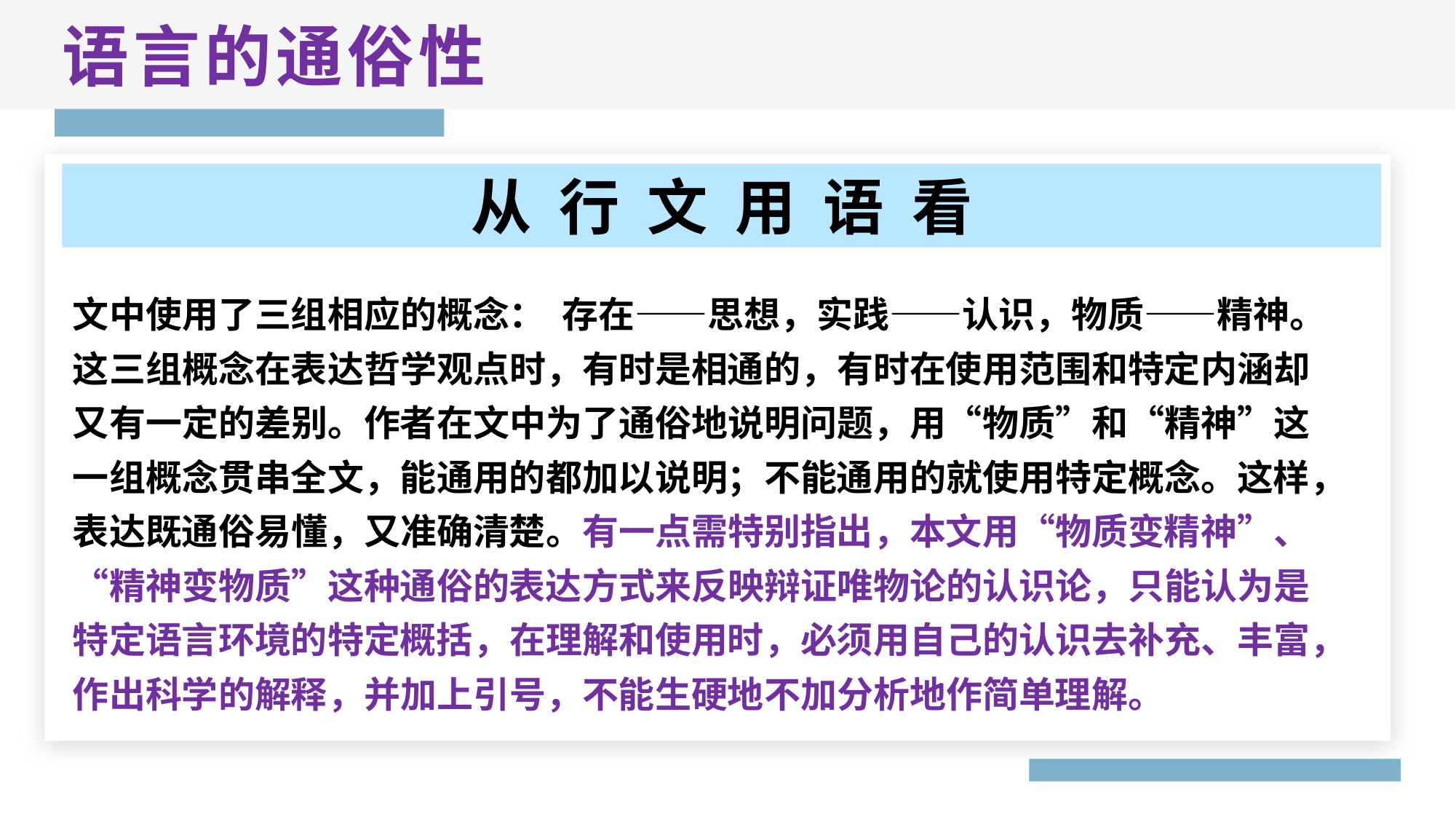

语言的通俗性

从  行  文  用  语  看
文中使用了三组相应的概念：  存在——思想，实践——认识，物质——精神。这三组概念在表达哲学观点时，有时是相通的，有时在使用范围和特定内涵却又有一定的差别。作者在文中为了通俗地说明问题，用“物质”和“精神”这一组概念贯串全文，能通用的都加以说明；不能通用的就使用特定概念。这样，表达既通俗易懂，又准确清楚。有一点需特别指出，本文用“物质变精神”、“精神变物质”这种通俗的表达方式来反映辩证唯物论的认识论，只能认为是特定语言环境的特定概括，在理解和使用时，必须用自己的认识去补充、丰富，作出科学的解释，并加上引号，不能生硬地不加分析地作简单理解。